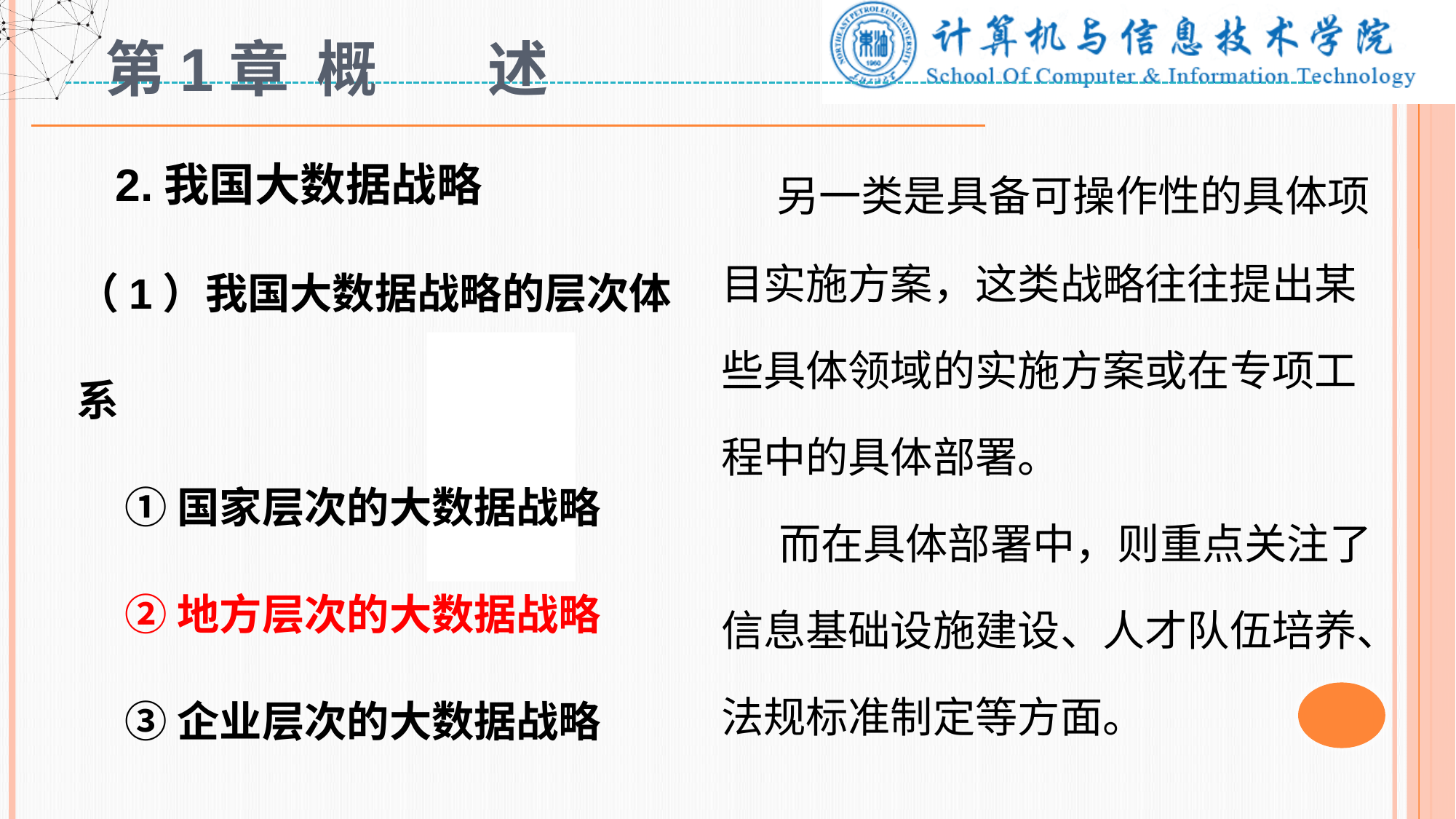

# 第1章  概        述
    另一类是具备可操作性的具体项目实施方案，这类战略往往提出某些具体领域的实施方案或在专项工程中的具体部署。
     而在具体部署中，则重点关注了信息基础设施建设、人才队伍培养、法规标准制定等方面。
    2.我国大数据战略
（1）我国大数据战略的层次体系
     ①国家层次的大数据战略
     ②地方层次的大数据战略
     ③企业层次的大数据战略